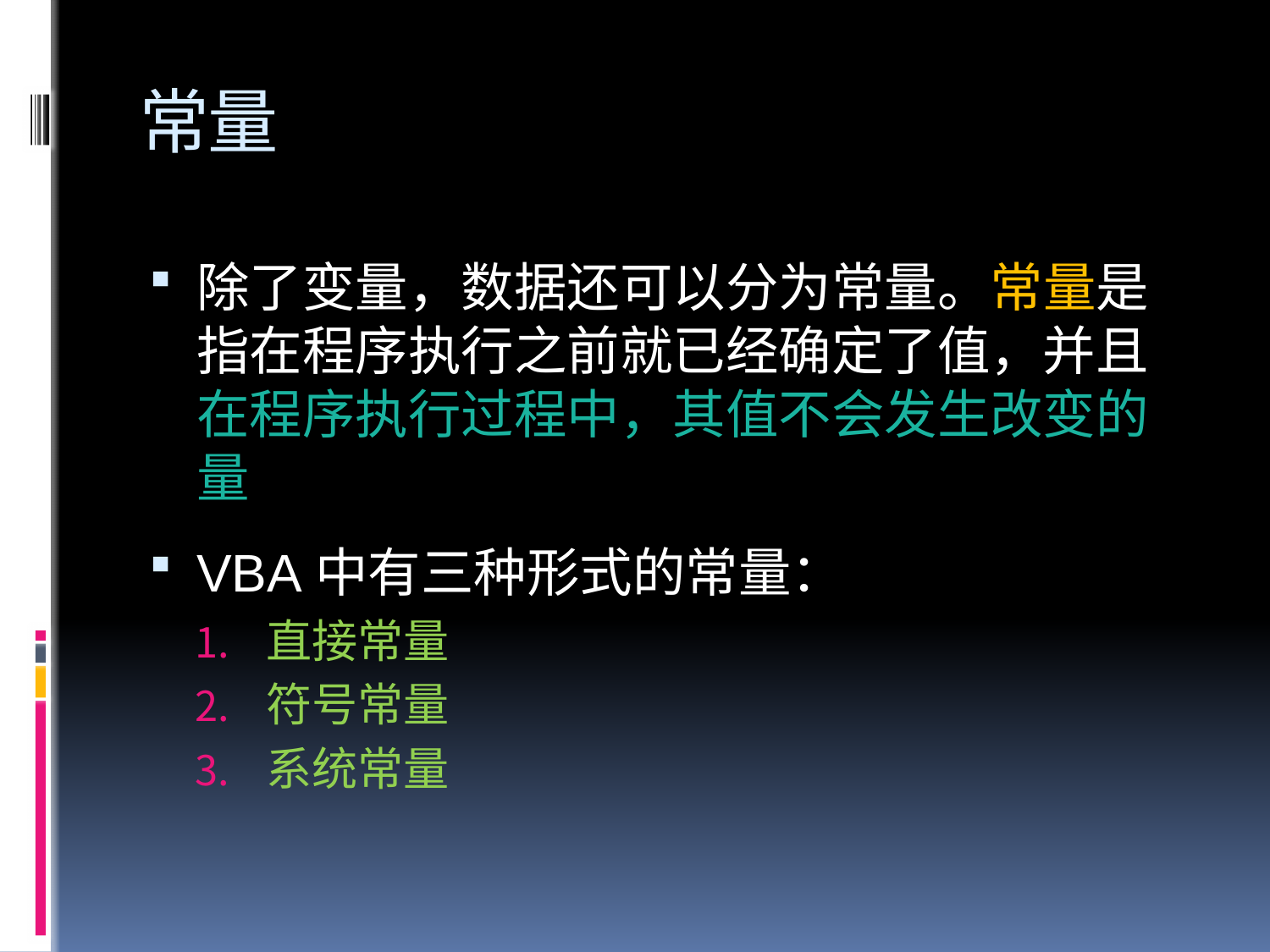

# 常量
除了变量，数据还可以分为常量。常量是指在程序执行之前就已经确定了值，并且在程序执行过程中，其值不会发生改变的量
VBA中有三种形式的常量：
直接常量
符号常量
系统常量